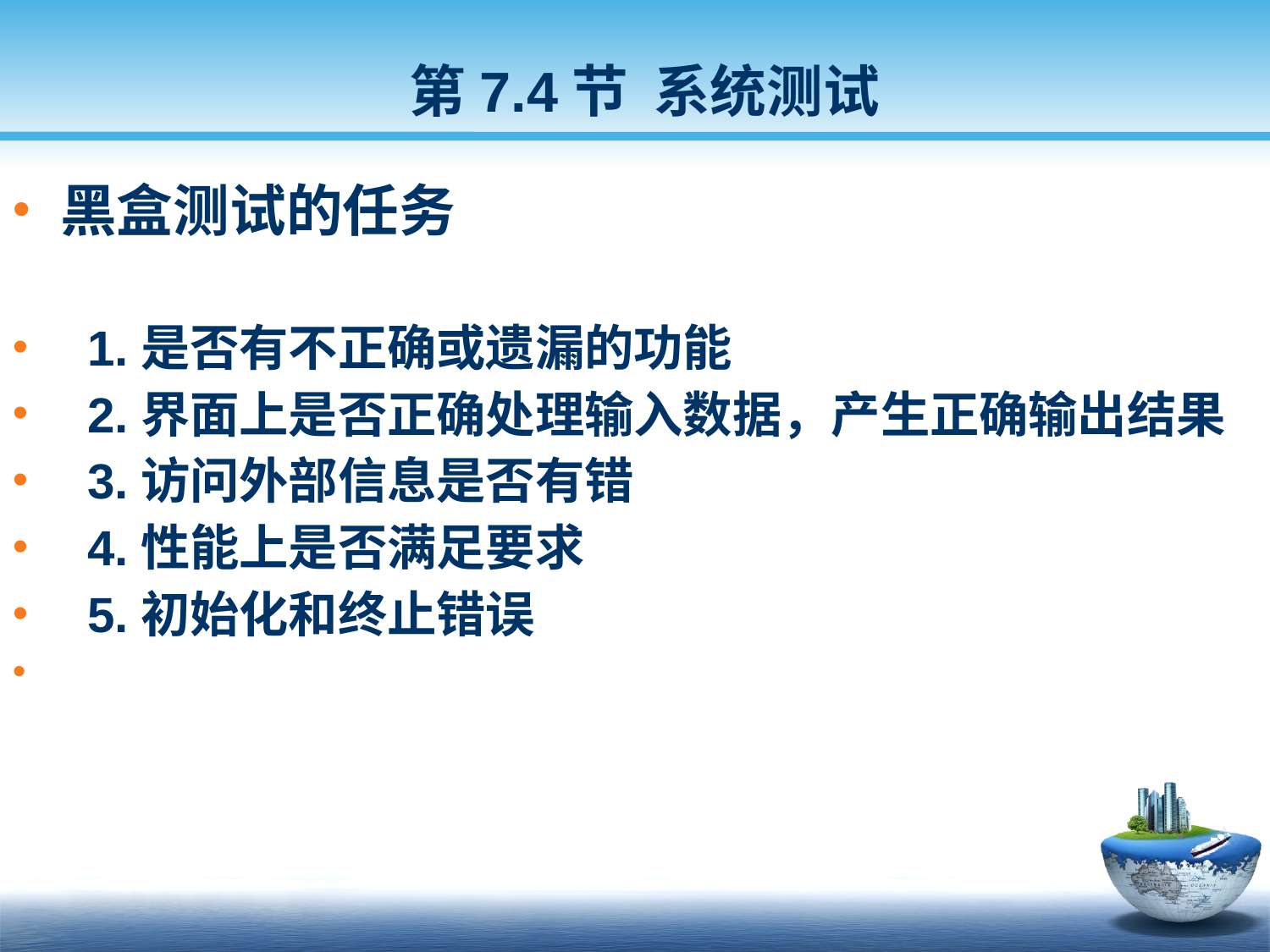

第7.4节  系统测试

黑盒测试的任务

  1.是否有不正确或遗漏的功能
  2.界面上是否正确处理输入数据，产生正确输出结果
  3.访问外部信息是否有错
  4.性能上是否满足要求
  5.初始化和终止错误